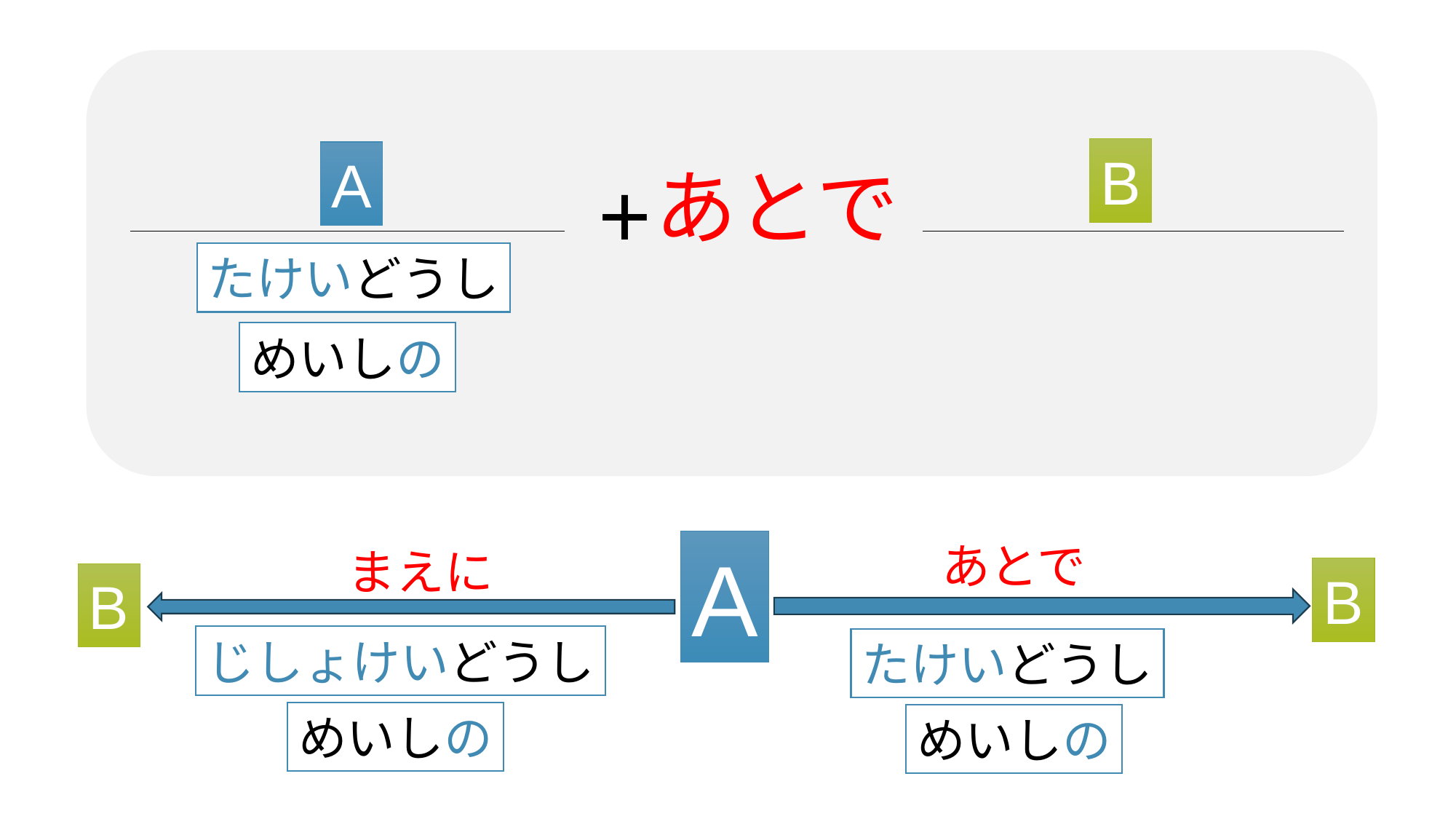

B
A
あとで
+
たけいどうし
めいしの
あとで
A
まえに
B
B

じしょけいどうし
たけいどうし
めいしの
めいしの